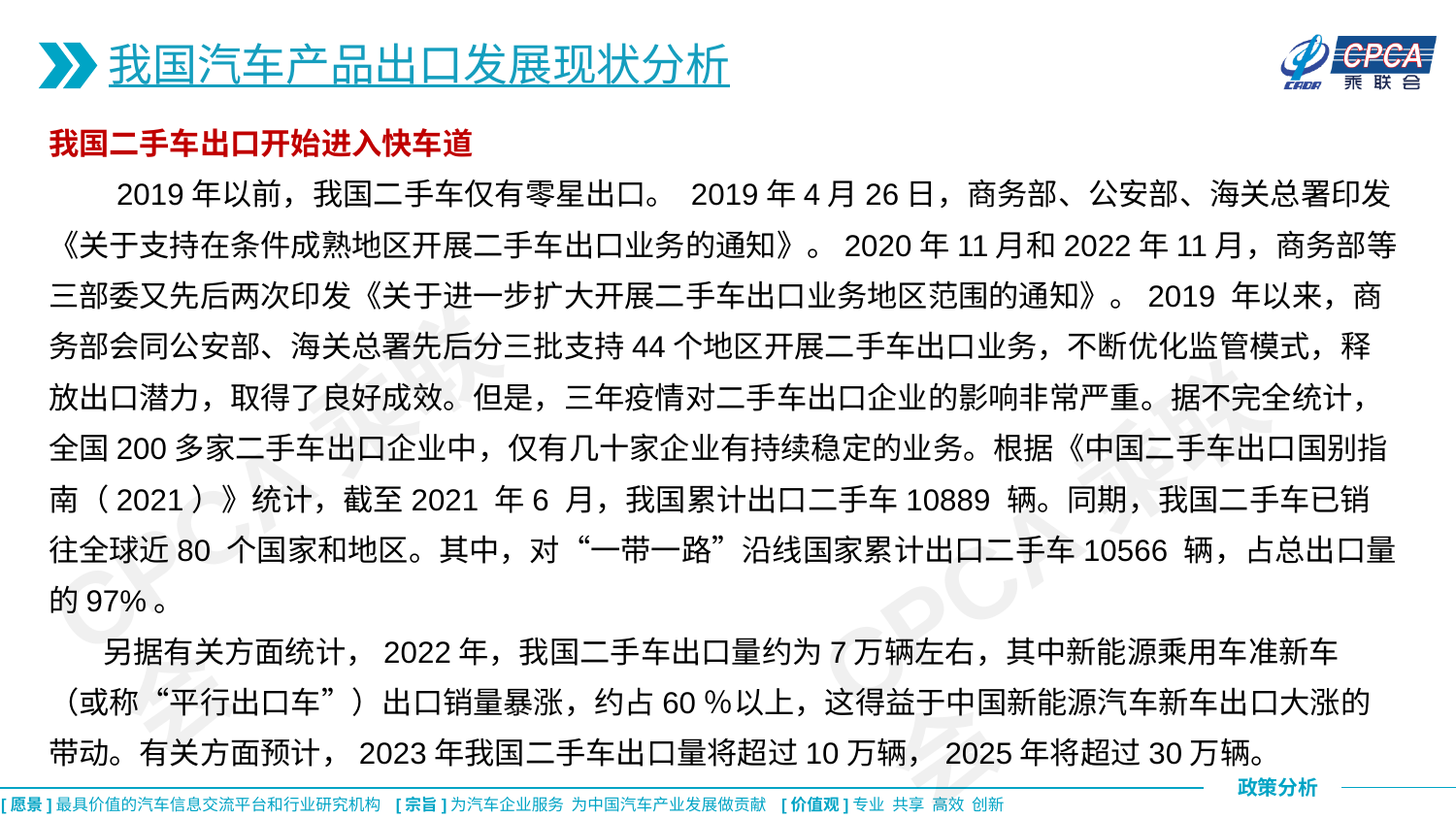

我国汽车产品出口发展现状分析
我国二手车出口开始进入快车道
        2019年以前，我国二手车仅有零星出口。 2019年4月26日，商务部、公安部、海关总署印发《关于支持在条件成熟地区开展二手车出口业务的通知》。2020年11月和2022年11月，商务部等三部委又先后两次印发《关于进一步扩大开展二手车出口业务地区范围的通知》。2019 年以来，商务部会同公安部、海关总署先后分三批支持44个地区开展二手车出口业务，不断优化监管模式，释放出口潜力，取得了良好成效。但是，三年疫情对二手车出口企业的影响非常严重。据不完全统计，全国200多家二手车出口企业中，仅有几十家企业有持续稳定的业务。根据《中国二手车出口国别指南（2021）》统计，截至2021 年6 月，我国累计出口二手车10889 辆。同期，我国二手车已销往全球近80 个国家和地区。其中，对“一带一路”沿线国家累计出口二手车10566 辆，占总出口量的97%。
       另据有关方面统计，2022年，我国二手车出口量约为7万辆左右，其中新能源乘用车准新车（或称“平行出口车”）出口销量暴涨，约占60％以上，这得益于中国新能源汽车新车出口大涨的带动。有关方面预计，2023年我国二手车出口量将超过10万辆，2025年将超过30万辆。
CPCA乘联会
CPCA乘联会